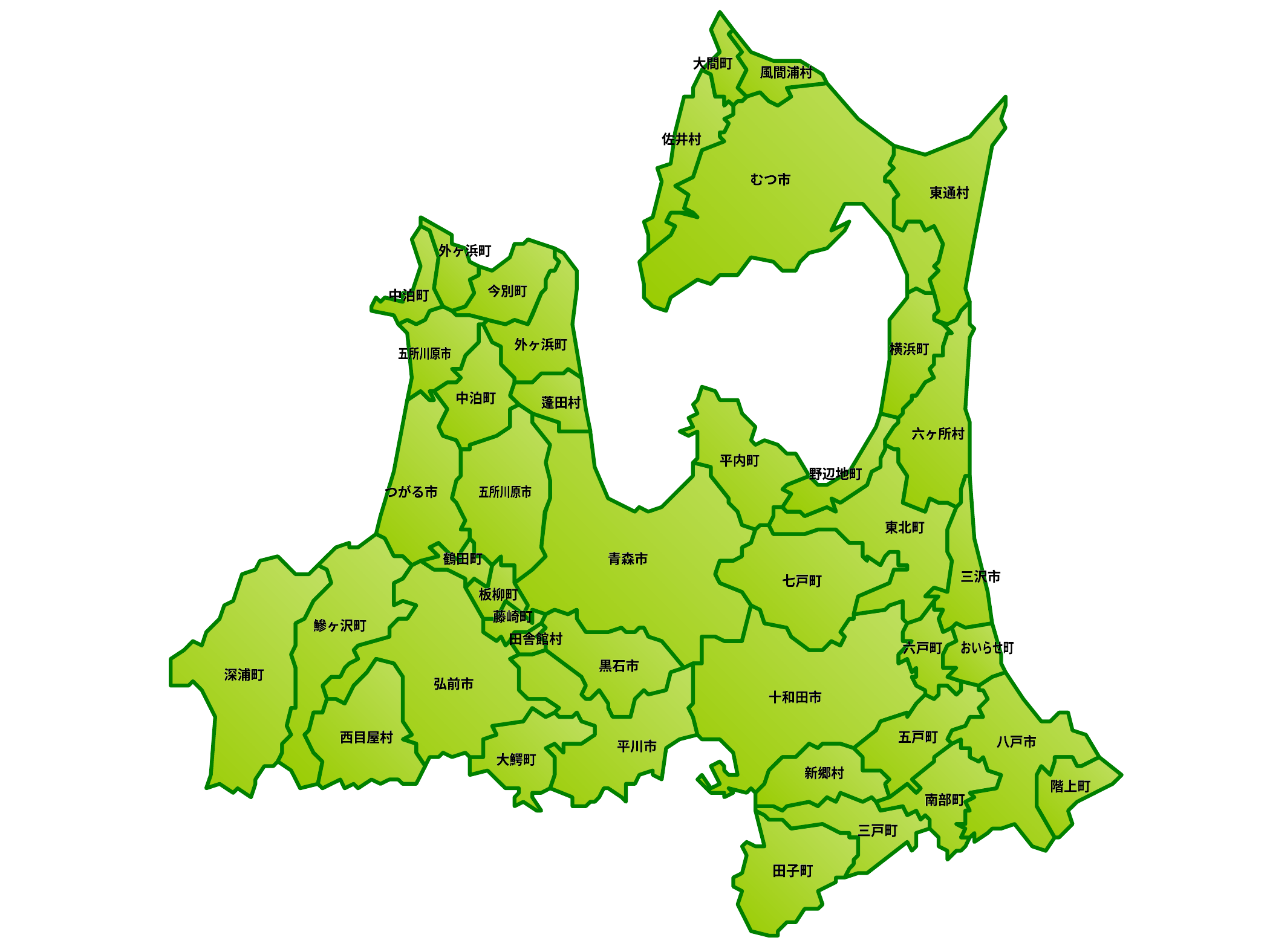

大間町
大間町
風間浦村
風間浦村
佐井村
佐井村
むつ市
むつ市
東通村
東通村
外ヶ浜町
外ヶ浜町
今別町
今別町
中泊町
中泊町
外ヶ浜町
外ヶ浜町
横浜町
横浜町
五所川原市
五所川原市
中泊町
中泊町
蓬田村
蓬田村
六ヶ所村
六ヶ所村
平内町
平内町
野辺地町
野辺地町
つがる市
つがる市
五所川原市
五所川原市
東北町
東北町
鶴田町
鶴田町
青森市
青森市
三沢市
三沢市
七戸町
七戸町
板柳町
板柳町
藤崎町
藤崎町
鰺ヶ沢町
鰺ヶ沢町
田舎館村
田舎館村
六戸町
六戸町
おいらせ町
おいらせ町
黒石市
黒石市
深浦町
深浦町
弘前市
弘前市
十和田市
十和田市
西目屋村
西目屋村
五戸町
五戸町
八戸市
八戸市
平川市
平川市
大鰐町
大鰐町
新郷村
新郷村
階上町
階上町
南部町
南部町
三戸町
三戸町
田子町
田子町